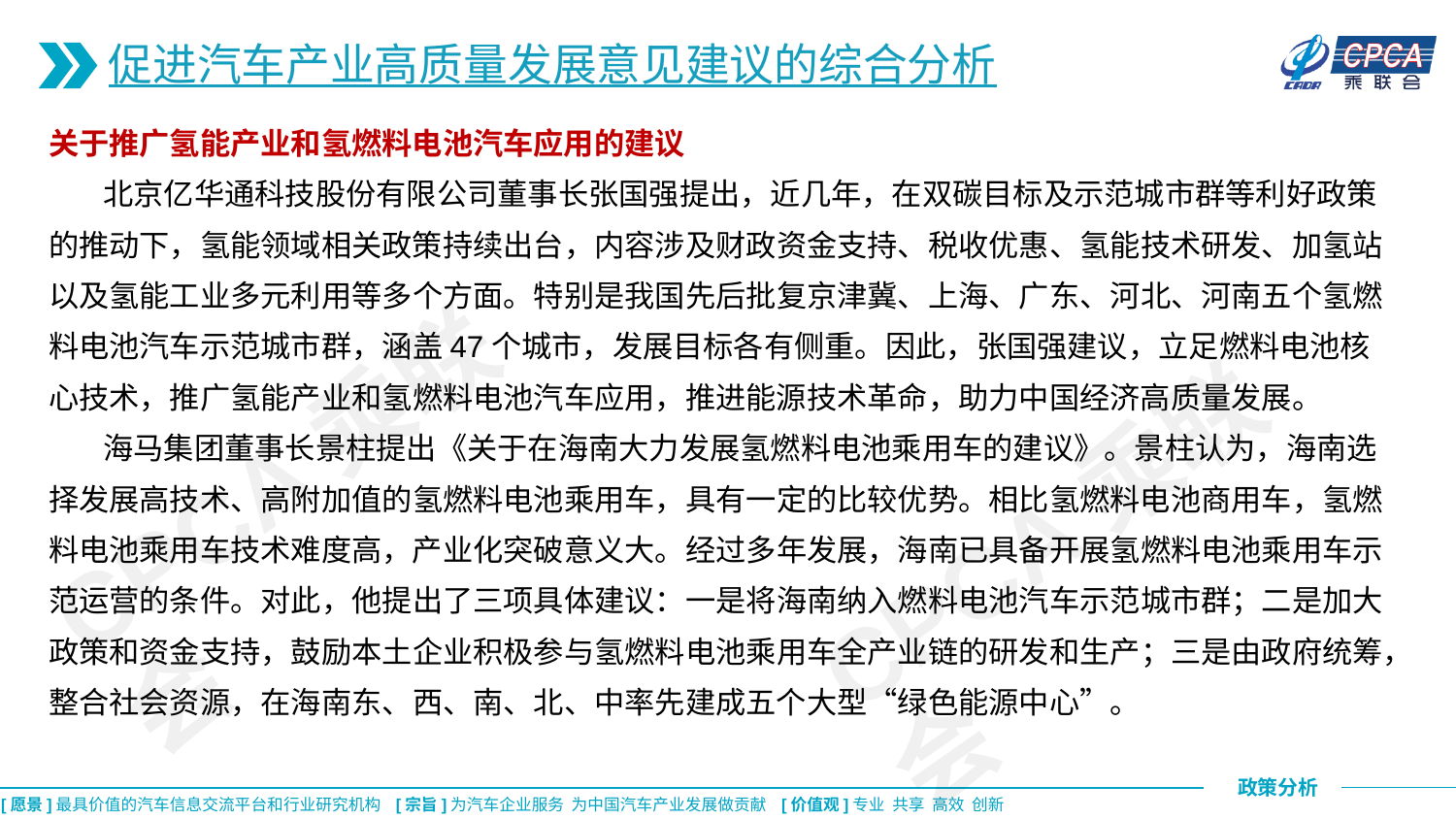

促进汽车产业高质量发展意见建议的综合分析
关于推广氢能产业和氢燃料电池汽车应用的建议
       北京亿华通科技股份有限公司董事长张国强提出，近几年，在双碳目标及示范城市群等利好政策的推动下，氢能领域相关政策持续出台，内容涉及财政资金支持、税收优惠、氢能技术研发、加氢站以及氢能工业多元利用等多个方面。特别是我国先后批复京津冀、上海、广东、河北、河南五个氢燃料电池汽车示范城市群，涵盖47个城市，发展目标各有侧重。因此，张国强建议，立足燃料电池核心技术，推广氢能产业和氢燃料电池汽车应用，推进能源技术革命，助力中国经济高质量发展。
       海马集团董事长景柱提出《关于在海南大力发展氢燃料电池乘用车的建议》。景柱认为，海南选择发展高技术、高附加值的氢燃料电池乘用车，具有一定的比较优势。相比氢燃料电池商用车，氢燃料电池乘用车技术难度高，产业化突破意义大。经过多年发展，海南已具备开展氢燃料电池乘用车示范运营的条件。对此，他提出了三项具体建议：一是将海南纳入燃料电池汽车示范城市群；二是加大政策和资金支持，鼓励本土企业积极参与氢燃料电池乘用车全产业链的研发和生产；三是由政府统筹，整合社会资源，在海南东、西、南、北、中率先建成五个大型“绿色能源中心”。
CPCA乘联会
CPCA乘联会